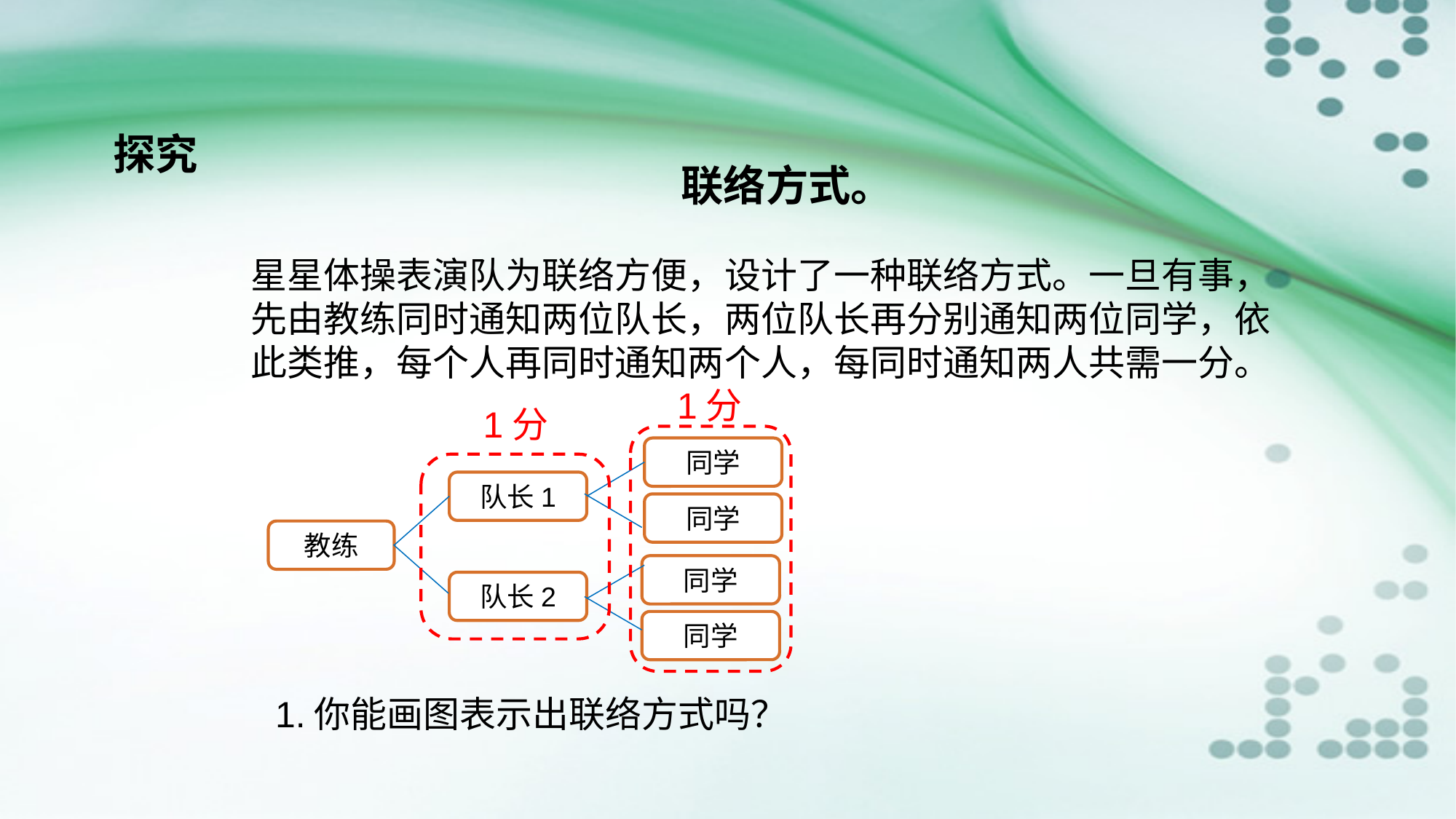

探究
联络方式。
星星体操表演队为联络方便，设计了一种联络方式。一旦有事，先由教练同时通知两位队长，两位队长再分别通知两位同学，依此类推，每个人再同时通知两个人，每同时通知两人共需一分。
1分
1分

同学

队长1
同学
教练
同学
队长2
同学
1.你能画图表示出联络方式吗？